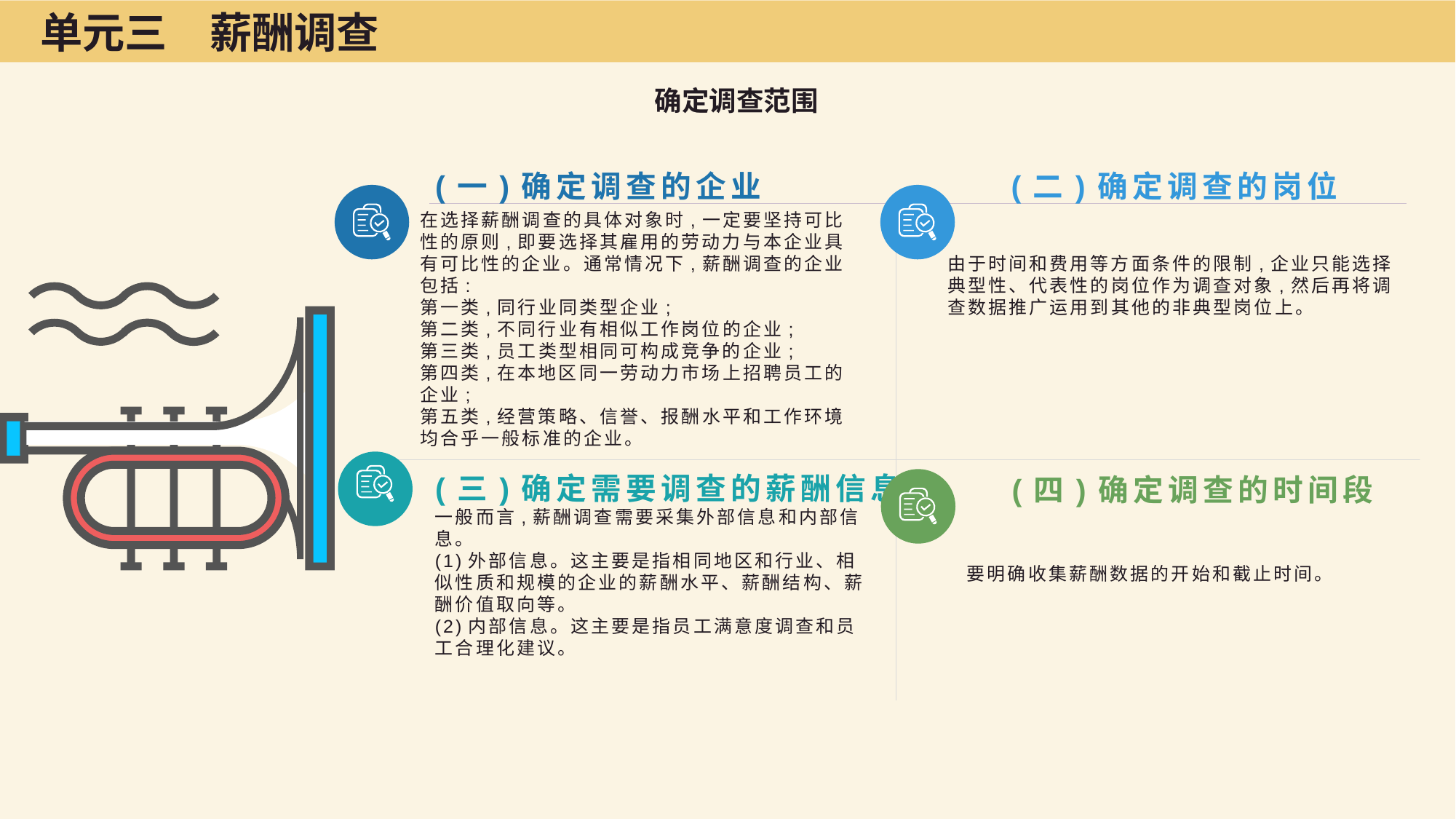

单元三　薪酬调查
确定调查范围
(二)确定调查的岗位
(一)确定调查的企业

在选择薪酬调查的具体对象时,一定要坚持可比性的原则,即要选择其雇用的劳动力与本企业具有可比性的企业。通常情况下,薪酬调查的企业包括:
第一类,同行业同类型企业;
第二类,不同行业有相似工作岗位的企业;
第三类,员工类型相同可构成竞争的企业;
第四类,在本地区同一劳动力市场上招聘员工的企业;
第五类,经营策略、信誉、报酬水平和工作环境均合乎一般标准的企业。

由于时间和费用等方面条件的限制,企业只能选择典型性、代表性的岗位作为调查对象,然后再将调查数据推广运用到其他的非典型岗位上。

(三)确定需要调查的薪酬信息
(四)确定调查的时间段

一般而言,薪酬调查需要采集外部信息和内部信息。
(1)外部信息。这主要是指相同地区和行业、相似性质和规模的企业的薪酬水平、薪酬结构、薪酬价值取向等。
(2)内部信息。这主要是指员工满意度调查和员工合理化建议。

要明确收集薪酬数据的开始和截止时间。